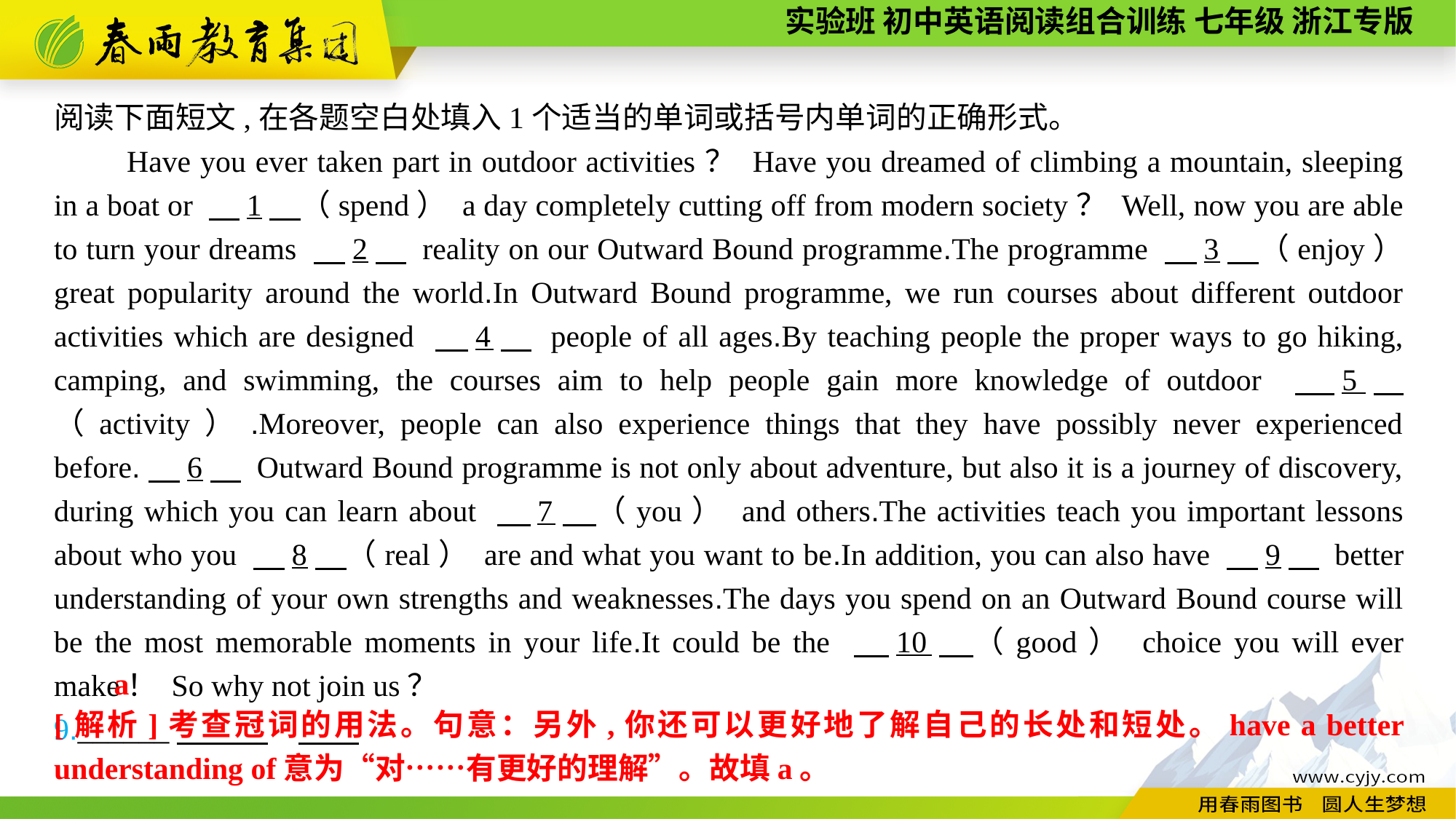

阅读下面短文,在各题空白处填入1个适当的单词或括号内单词的正确形式。
Have you ever taken part in outdoor activities？ Have you dreamed of climbing a mountain, sleeping in a boat or 　1　（spend） a day completely cutting off from modern society？ Well, now you are able to turn your dreams 　2　 reality on our Outward Bound programme.The programme 　3　（enjoy） great popularity around the world.In Outward Bound programme, we run courses about different outdoor activities which are designed 　4　 people of all ages.By teaching people the proper ways to go hiking, camping, and swimming, the courses aim to help people gain more knowledge of outdoor 　5　（activity）.Moreover, people can also experience things that they have possibly never experienced before.　6　 Outward Bound programme is not only about adventure, but also it is a journey of discovery, during which you can learn about 　7　（you） and others.The activities teach you important lessons about who you 　8　（real） are and what you want to be.In addition, you can also have 　9　 better understanding of your own strengths and weaknesses.The days you spend on an Outward Bound course will be the most memorable moments in your life.It could be the 　10　（good） choice you will ever make！ So why not join us？
9.______
a
[解析]考查冠词的用法。句意：另外,你还可以更好地了解自己的长处和短处。have a better understanding of意为“对……有更好的理解”。故填a。